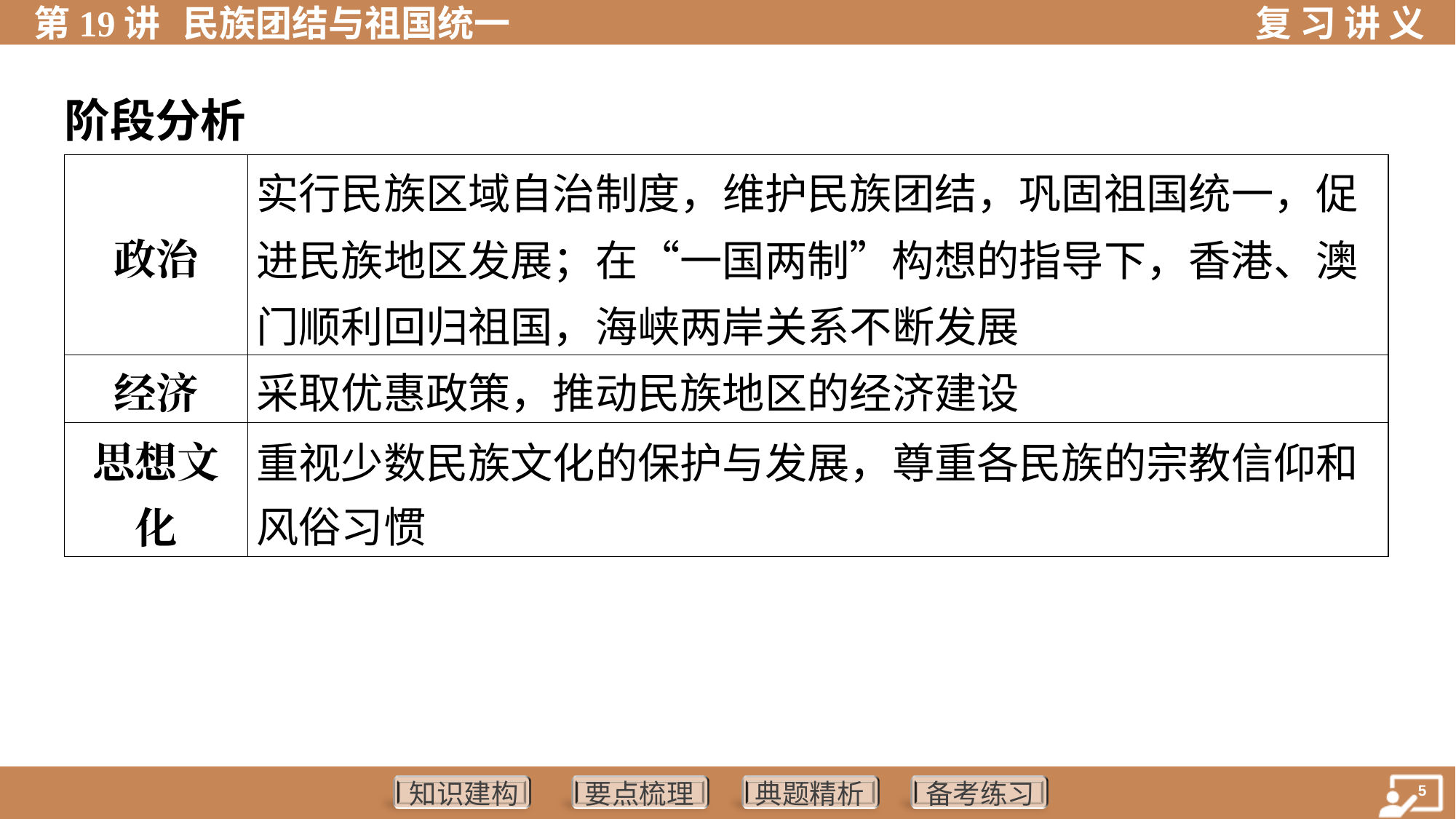

阶段分析
| 政治 | 实行民族区域自治制度，维护民族团结，巩固祖国统一，促 进民族地区发展；在“一国两制”构想的指导下，香港、澳门顺利回归祖国，海峡两岸关系不断发展 |
| --- | --- |
| 经济 | 采取优惠政策，推动民族地区的经济建设 |
| 思想文 化 | 重视少数民族文化的保护与发展，尊重各民族的宗教信仰和 风俗习惯 |